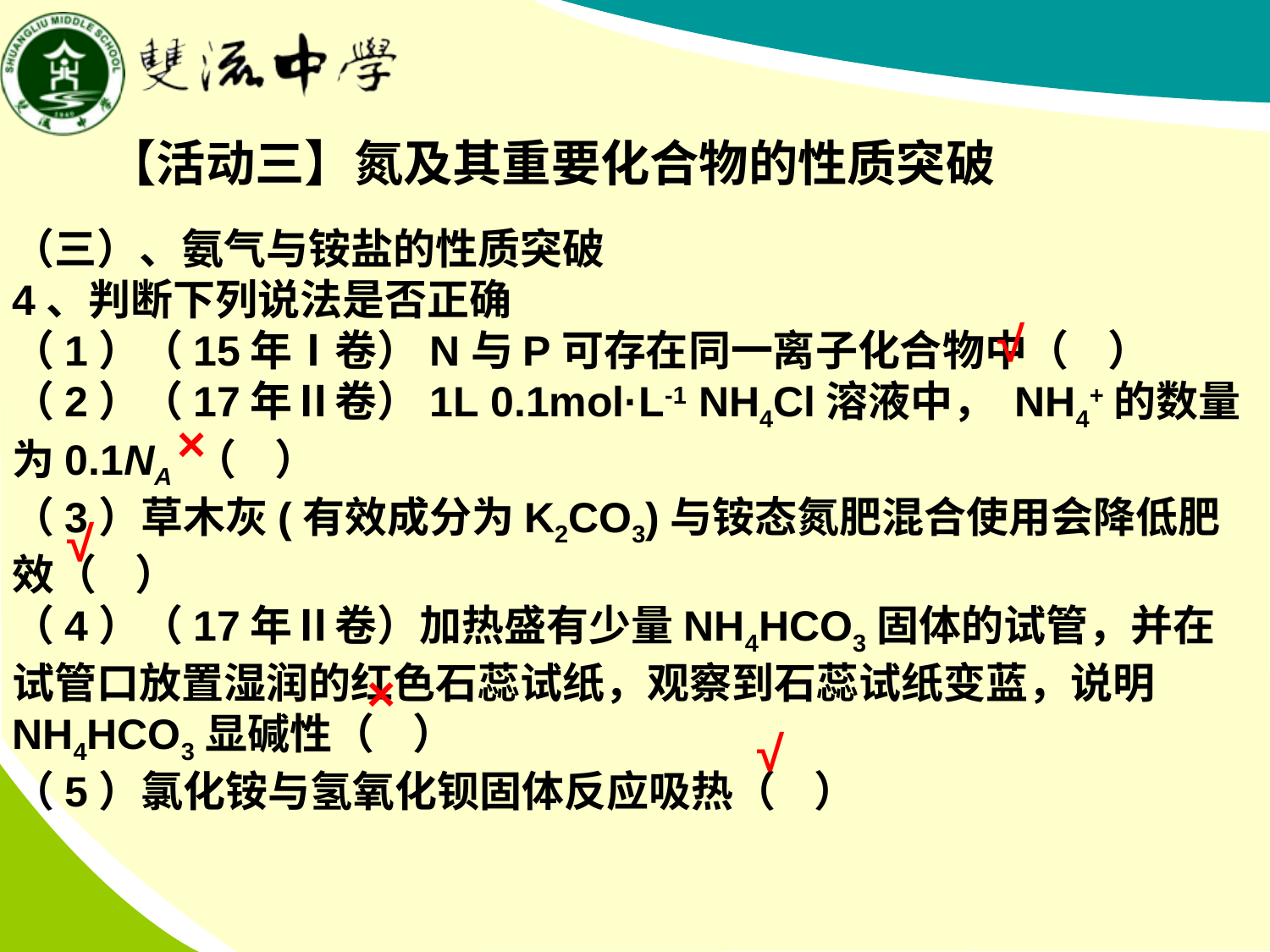

【活动三】氮及其重要化合物的性质突破
（三）、氨气与铵盐的性质突破
4、判断下列说法是否正确
（1）（15年Ⅰ卷）N与P可存在同一离子化合物中（    ）
（2）（17年Ⅱ卷）1L 0.1mol·L-1 NH4Cl溶液中， NH4+的数量为0.1NA （    ）
（3）草木灰(有效成分为K2CO3)与铵态氮肥混合使用会降低肥效（    ）
（4）（17年Ⅱ卷）加热盛有少量NH4HCO3固体的试管，并在试管口放置湿润的红色石蕊试纸，观察到石蕊试纸变蓝，说明NH4HCO3显碱性（    ）
（5）氯化铵与氢氧化钡固体反应吸热（    ）

√
×
√
×
√